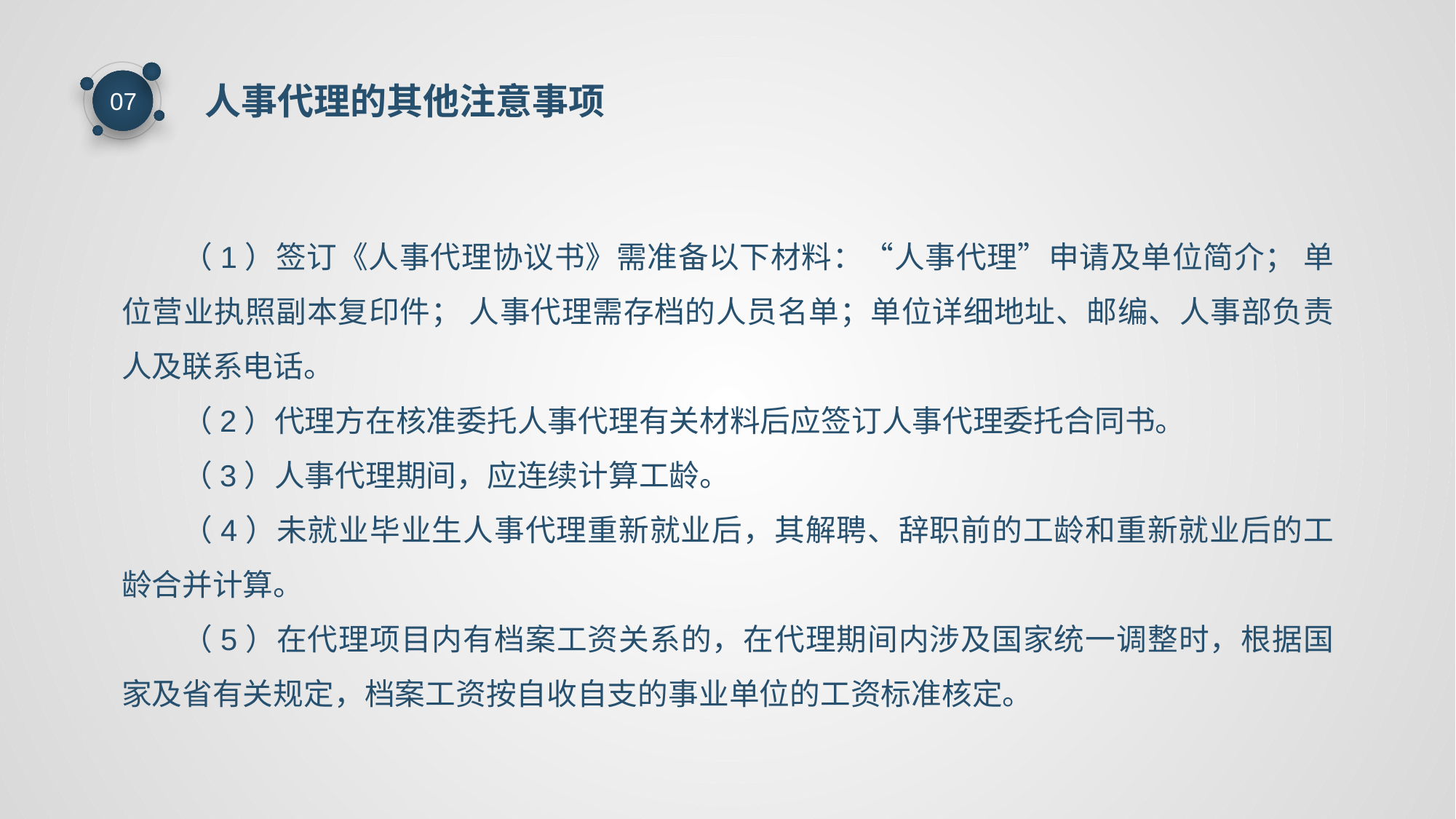

人事代理的其他注意事项
07
（1）签订《人事代理协议书》需准备以下材料：“人事代理”申请及单位简介； 单位营业执照副本复印件； 人事代理需存档的人员名单；单位详细地址、邮编、人事部负责人及联系电话。
（2）代理方在核准委托人事代理有关材料后应签订人事代理委托合同书。
（3）人事代理期间，应连续计算工龄。
（4）未就业毕业生人事代理重新就业后，其解聘、辞职前的工龄和重新就业后的工龄合并计算。
（5）在代理项目内有档案工资关系的，在代理期间内涉及国家统一调整时，根据国家及省有关规定，档案工资按自收自支的事业单位的工资标准核定。